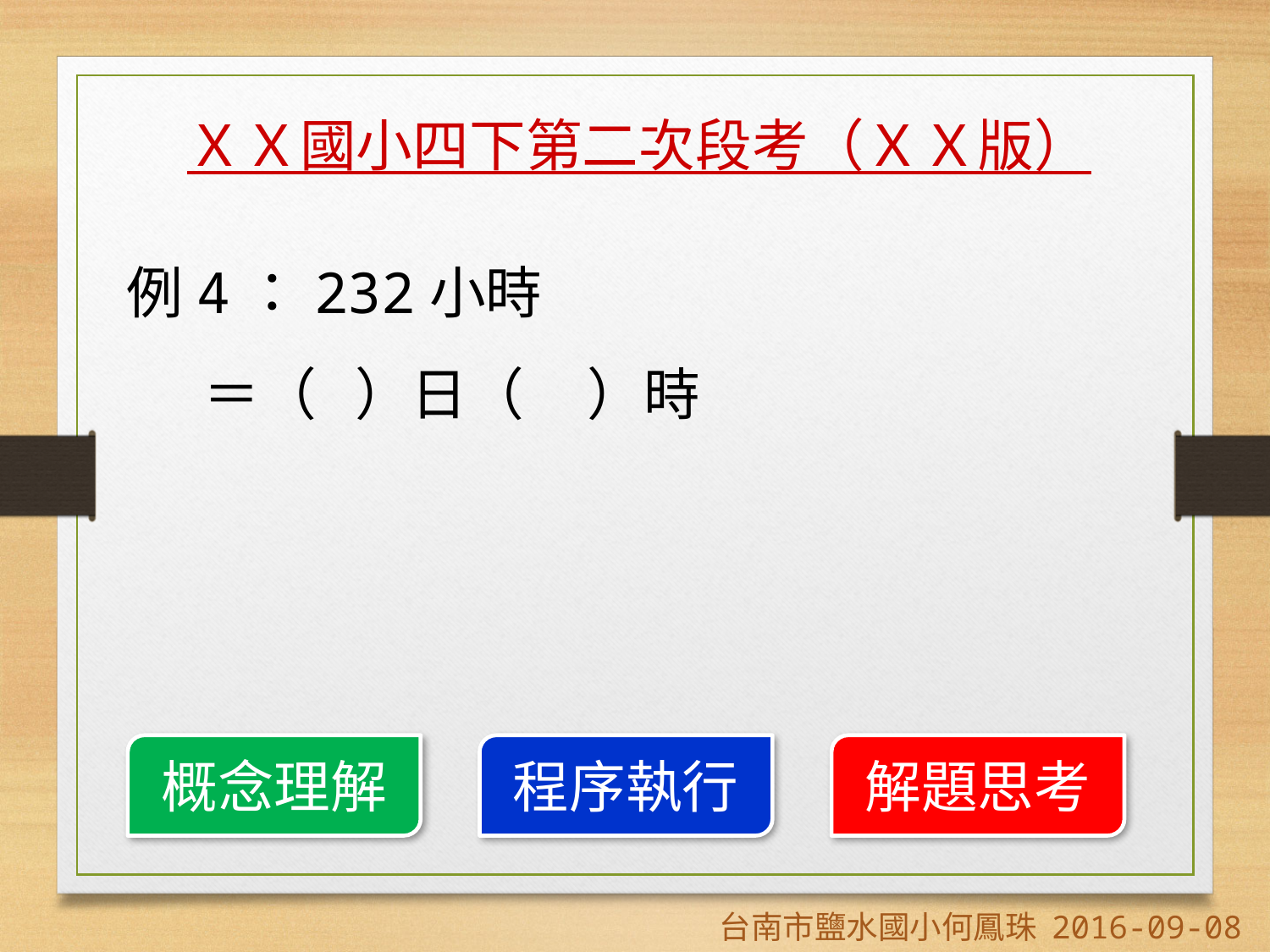

ＸＸ國小四下第二次段考（ＸＸ版）
例4：232小時
     ＝（   ）日（     ）時
概念理解
程序執行
解題思考